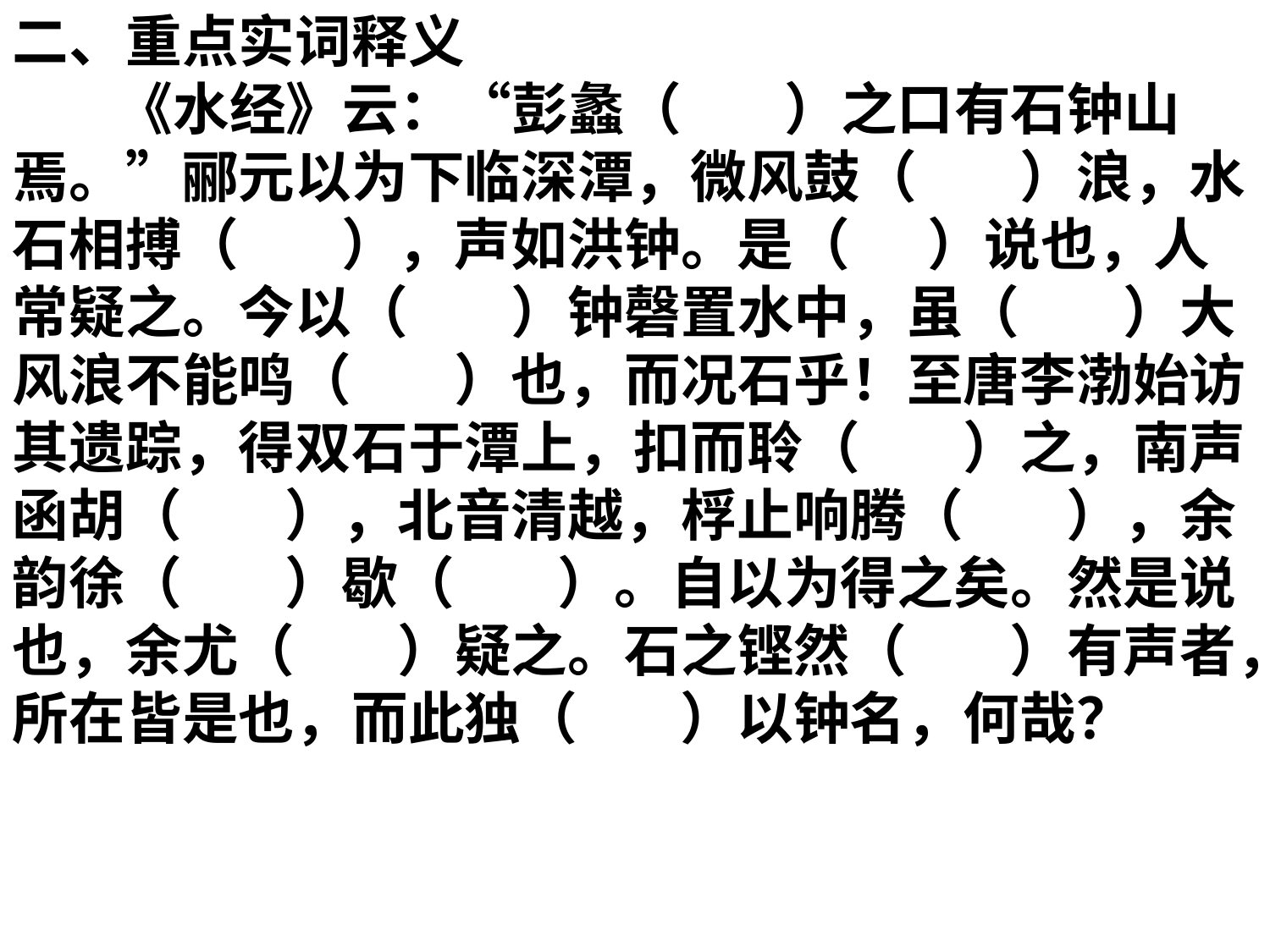

二、重点实词释义
       《水经》云：“彭蠡（        ）之口有石钟山焉。”郦元以为下临深潭，微风鼓（        ）浪，水石相搏（        ），声如洪钟。是（      ）说也，人常疑之。今以（        ）钟磬置水中，虽（        ）大风浪不能鸣（        ）也，而况石乎！至唐李渤始访其遗踪，得双石于潭上，扣而聆（        ）之，南声函胡（        ），北音清越，桴止响腾（        ），余韵徐（        ）歇（        ）。自以为得之矣。然是说也，余尤（        ）疑之。石之铿然（        ）有声者，所在皆是也，而此独（        ）以钟名，何哉？